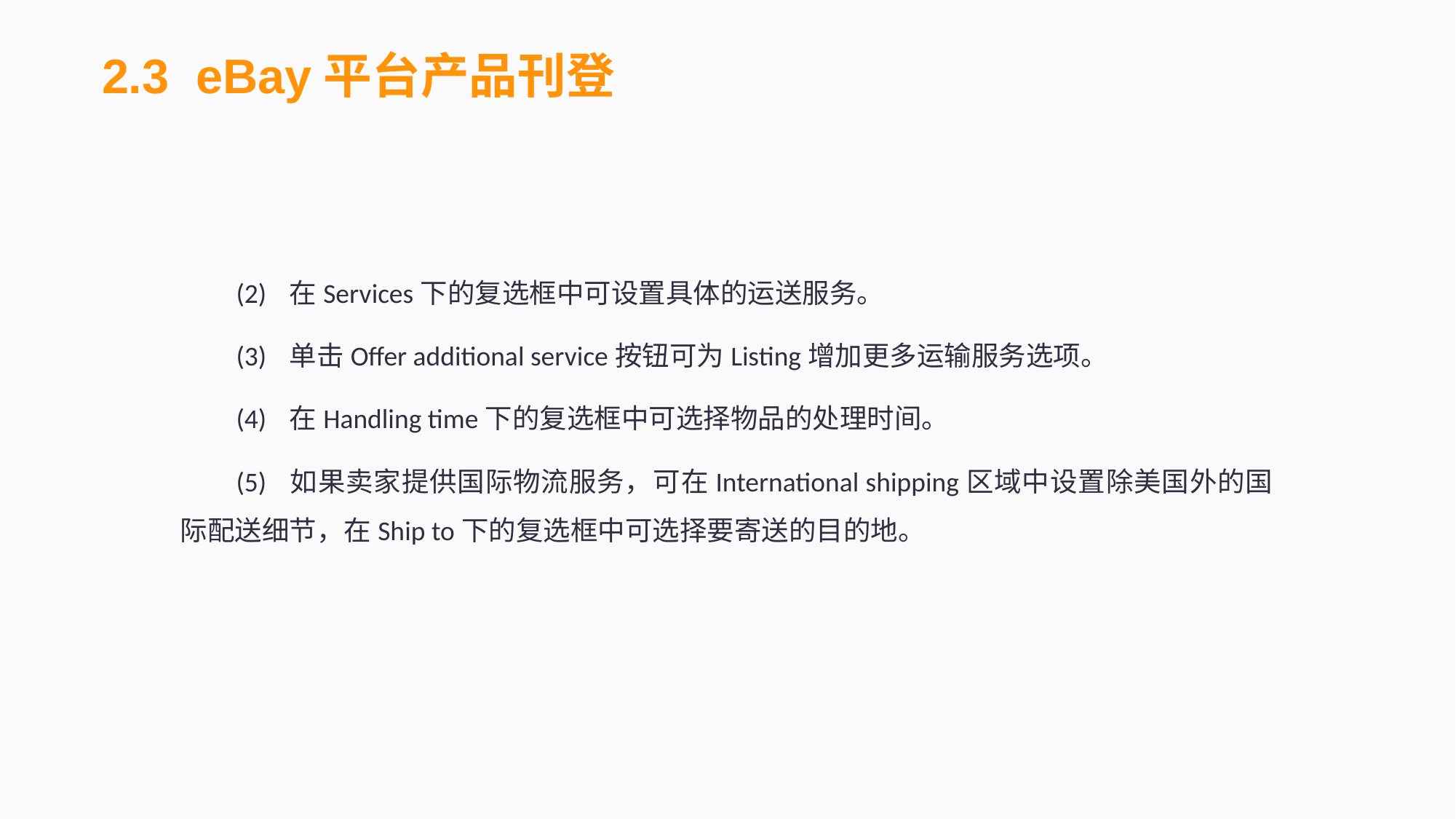

2.3  eBay平台产品刊登
(2)	在Services下的复选框中可设置具体的运送服务。
(3)	单击Offer additional service按钮可为Listing增加更多运输服务选项。
(4)	在Handling time下的复选框中可选择物品的处理时间。
(5)	如果卖家提供国际物流服务，可在International shipping区域中设置除美国外的国际配送细节，在Ship to下的复选框中可选择要寄送的目的地。